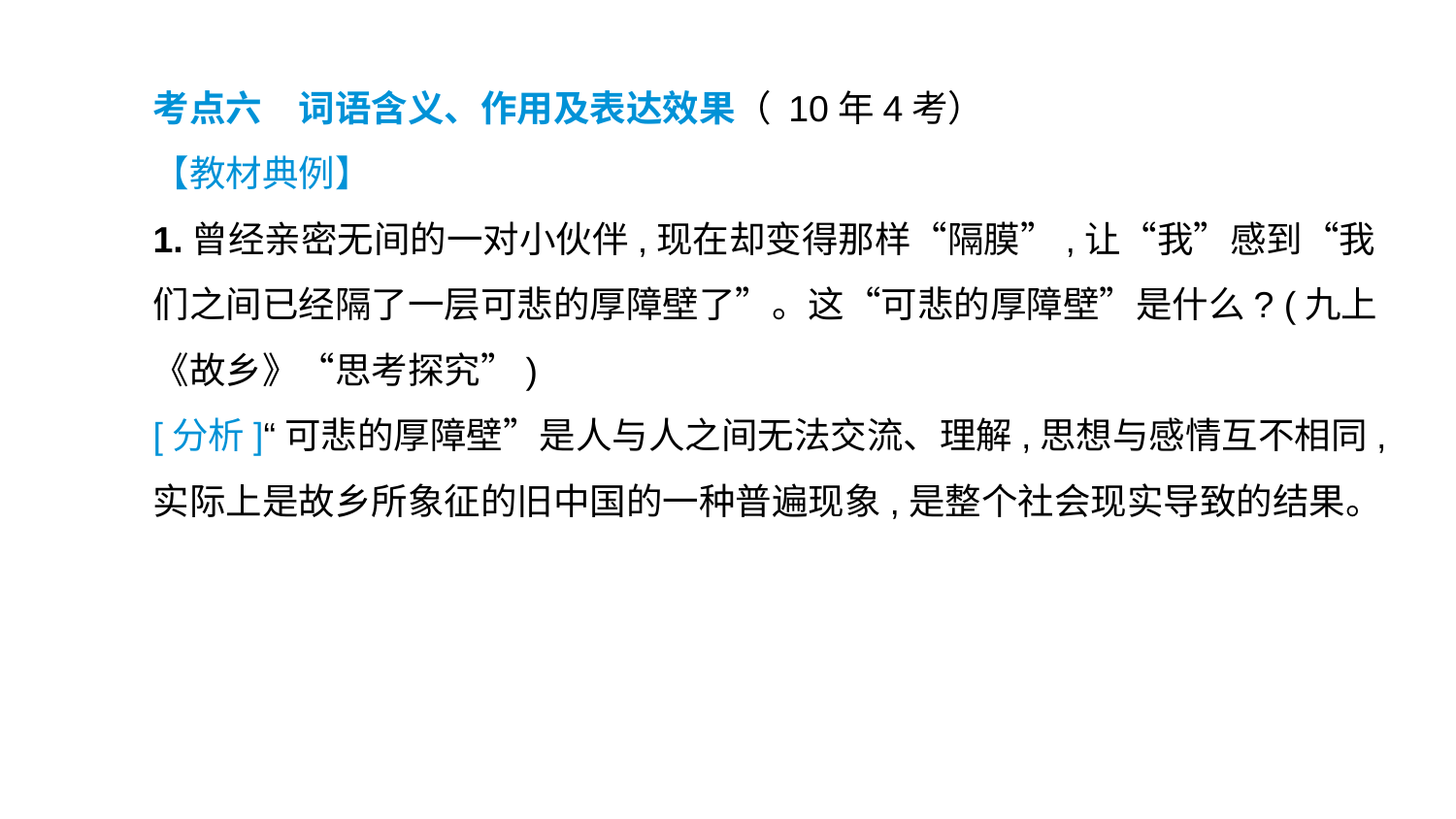

考点六　词语含义、作用及表达效果（ 10年4考）
【教材典例】
1.曾经亲密无间的一对小伙伴,现在却变得那样“隔膜”,让“我”感到“我们之间已经隔了一层可悲的厚障壁了”。这“可悲的厚障壁”是什么? (九上《故乡》“思考探究”)
[分析]“可悲的厚障壁”是人与人之间无法交流、理解,思想与感情互不相同,实际上是故乡所象征的旧中国的一种普遍现象,是整个社会现实导致的结果。